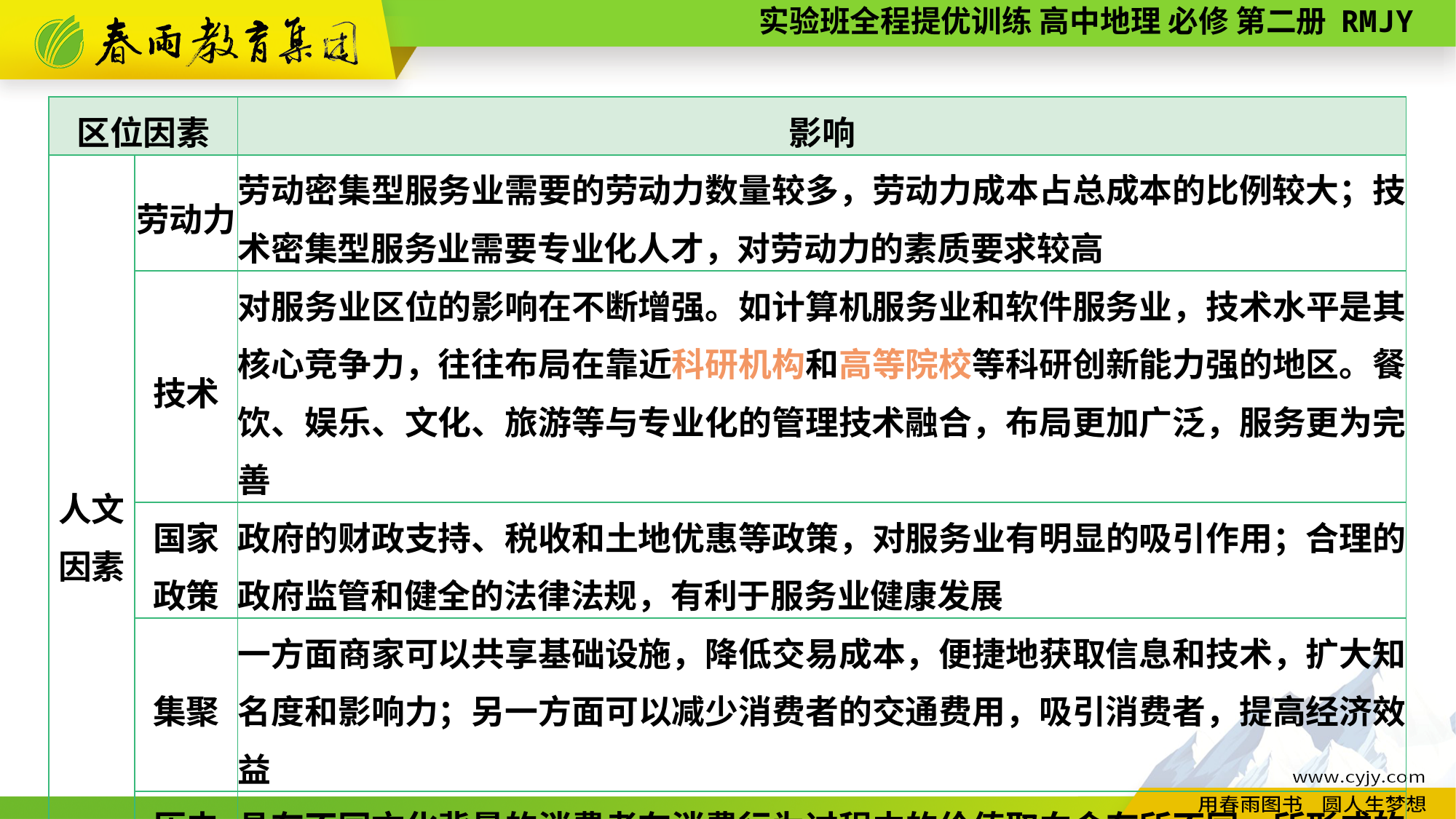

| 区位因素 |  | 影响 |
| --- | --- | --- |
| 人文因素 | 劳动力 | 劳动密集型服务业需要的劳动力数量较多，劳动力成本占总成本的比例较大；技术密集型服务业需要专业化人才，对劳动力的素质要求较高 |
|  | 技术 | 对服务业区位的影响在不断增强。如计算机服务业和软件服务业，技术水平是其核心竞争力，往往布局在靠近科研机构和高等院校等科研创新能力强的地区。餐饮、娱乐、文化、旅游等与专业化的管理技术融合，布局更加广泛，服务更为完善 |
|  | 国家 政策 | 政府的财政支持、税收和土地优惠等政策，对服务业有明显的吸引作用；合理的政府监管和健全的法律法规，有利于服务业健康发展 |
|  | 集聚 | 一方面商家可以共享基础设施，降低交易成本，便捷地获取信息和技术，扩大知名度和影响力；另一方面可以减少消费者的交通费用，吸引消费者，提高经济效益 |
|  | 历史 文化 | 具有不同文化背景的消费者在消费行为过程中的价值取向会有所不同，所形成的购买态度及其购买决策行为也会有所不同 |